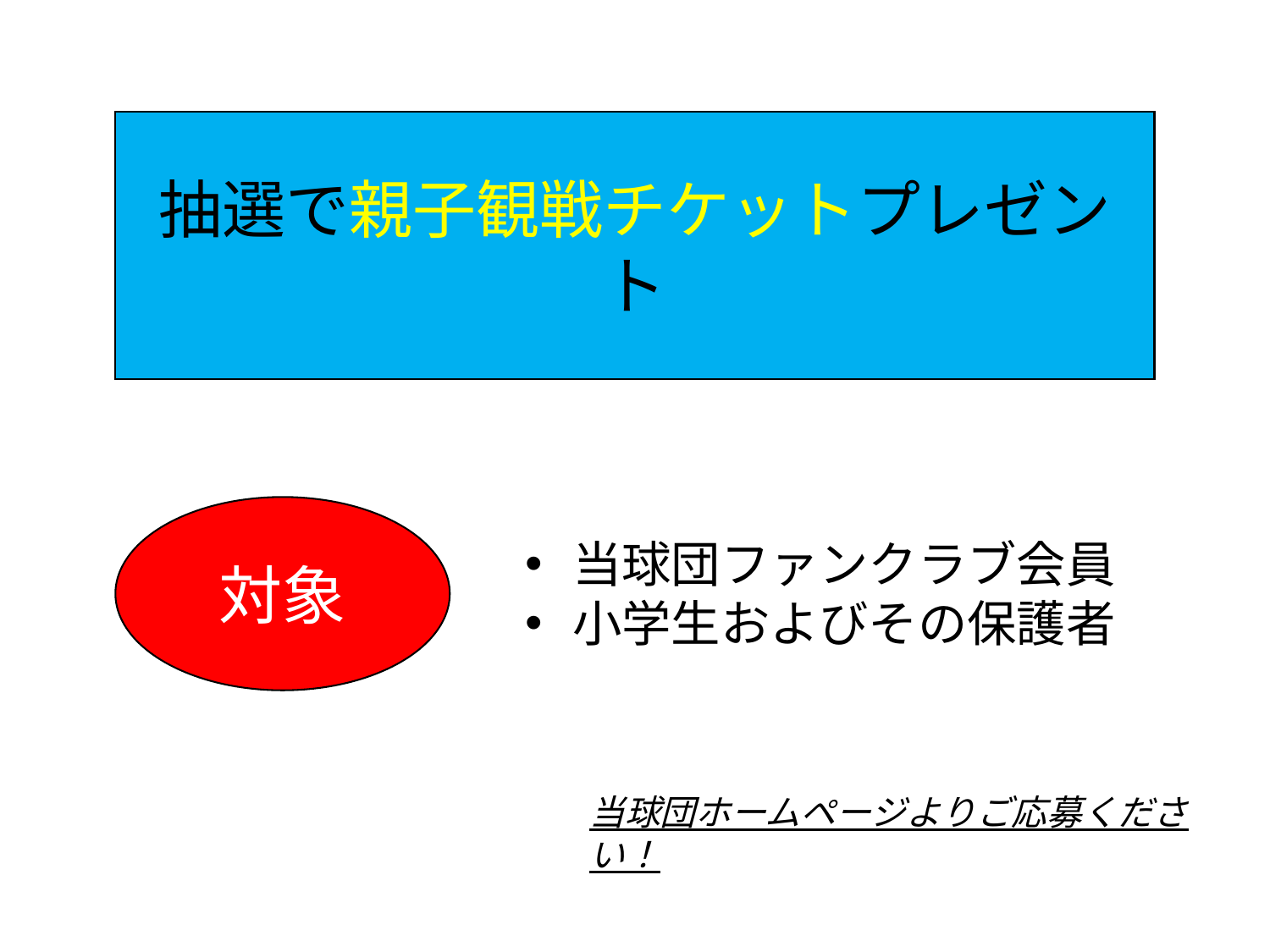

抽選で親子観戦チケットプレゼント
対象
当球団ファンクラブ会員
小学生およびその保護者
当球団ホームページよりご応募ください！